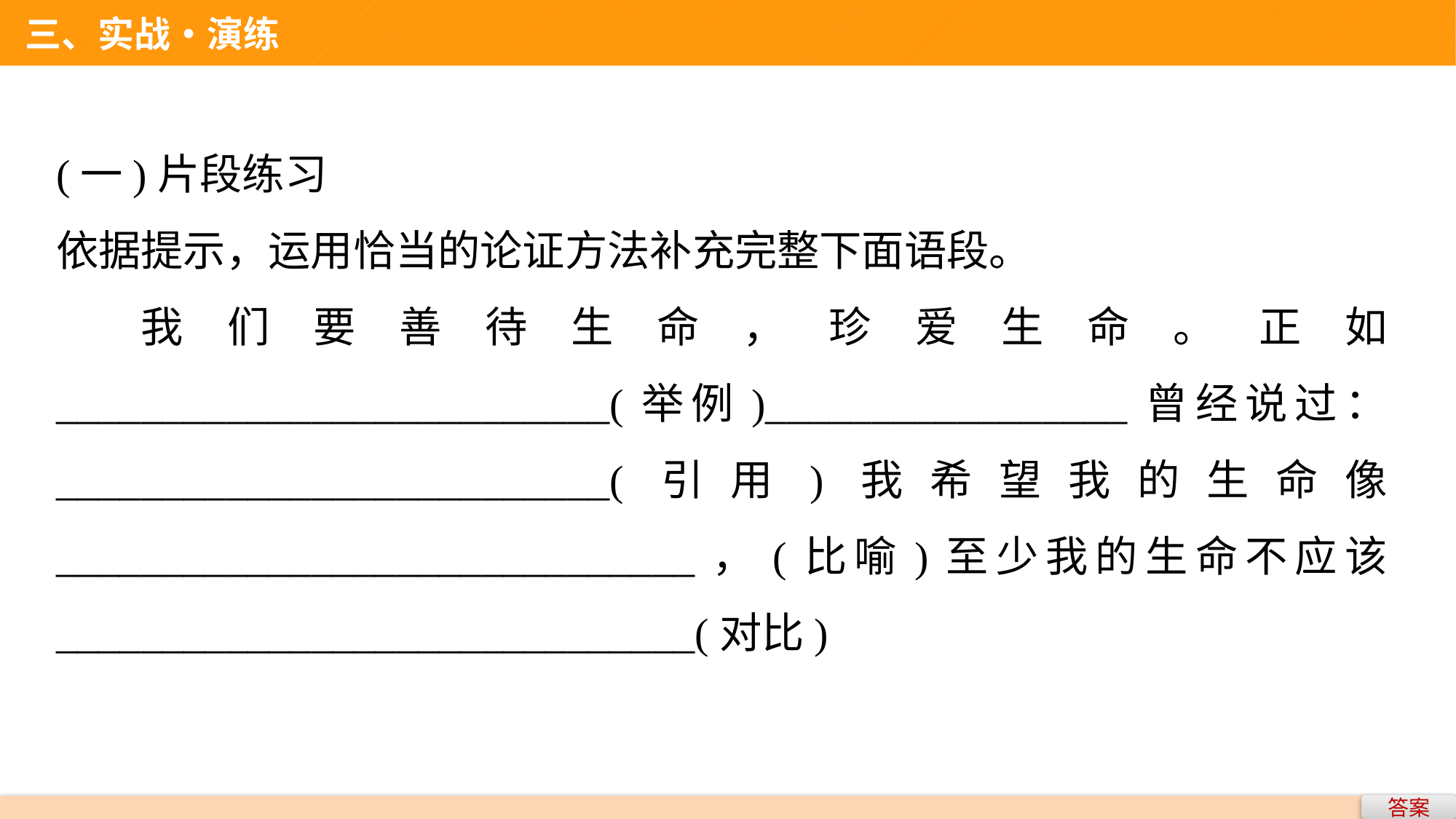

三、实战•演练
(一)片段练习
依据提示，运用恰当的论证方法补充完整下面语段。
我们要善待生命，珍爱生命。正如__________________________(举例)_________________曾经说过：__________________________(引用)我希望我的生命像______________________________，(比喻)至少我的生命不应该______________________________(对比)
答案